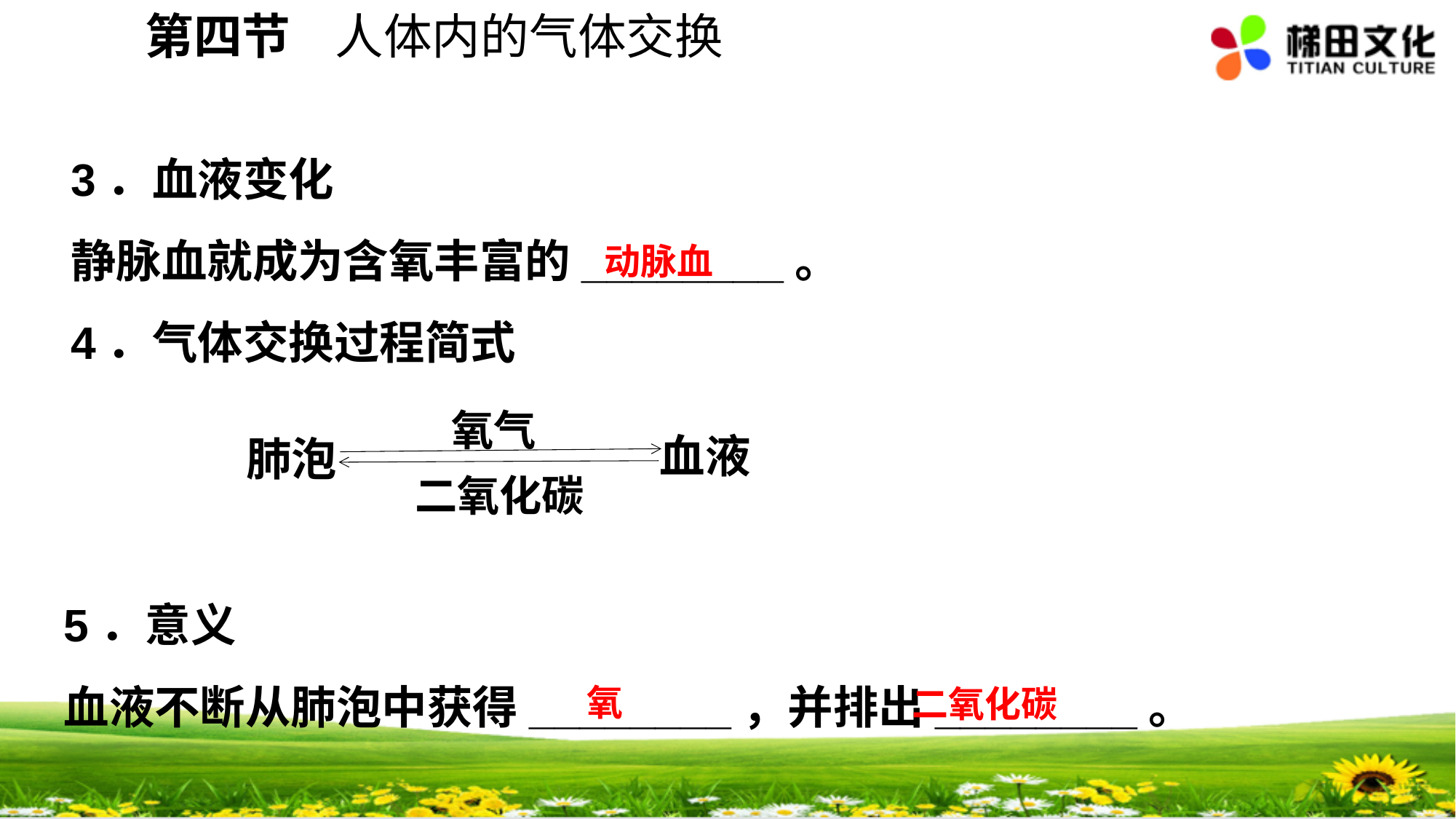

第四节    人体内的气体交换
3．血液变化
静脉血就成为含氧丰富的________。
4．气体交换过程简式
氧气
血液
肺泡
二氧化碳
5．意义
血液不断从肺泡中获得________，并排出________。
动脉血
氧
二氧化碳